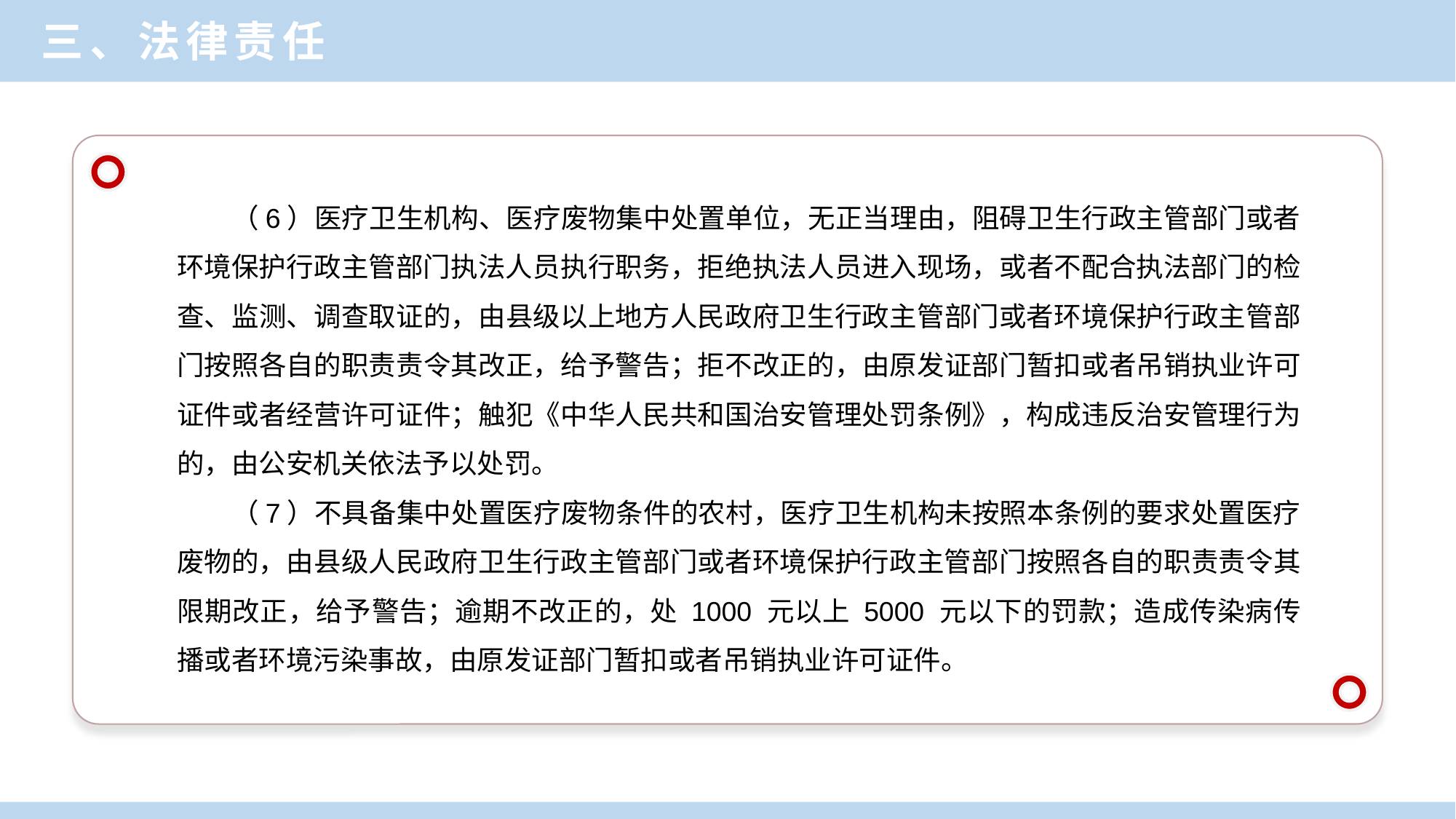

三、法律责任

（6）医疗卫生机构、医疗废物集中处置单位，无正当理由，阻碍卫生行政主管部门或者环境保护行政主管部门执法人员执行职务，拒绝执法人员进入现场，或者不配合执法部门的检查、监测、调查取证的，由县级以上地方人民政府卫生行政主管部门或者环境保护行政主管部门按照各自的职责责令其改正，给予警告；拒不改正的，由原发证部门暂扣或者吊销执业许可证件或者经营许可证件；触犯《中华人民共和国治安管理处罚条例》，构成违反治安管理行为的，由公安机关依法予以处罚。
（7）不具备集中处置医疗废物条件的农村，医疗卫生机构未按照本条例的要求处置医疗废物的，由县级人民政府卫生行政主管部门或者环境保护行政主管部门按照各自的职责责令其限期改正，给予警告；逾期不改正的，处 1000 元以上 5000 元以下的罚款；造成传染病传播或者环境污染事故，由原发证部门暂扣或者吊销执业许可证件。